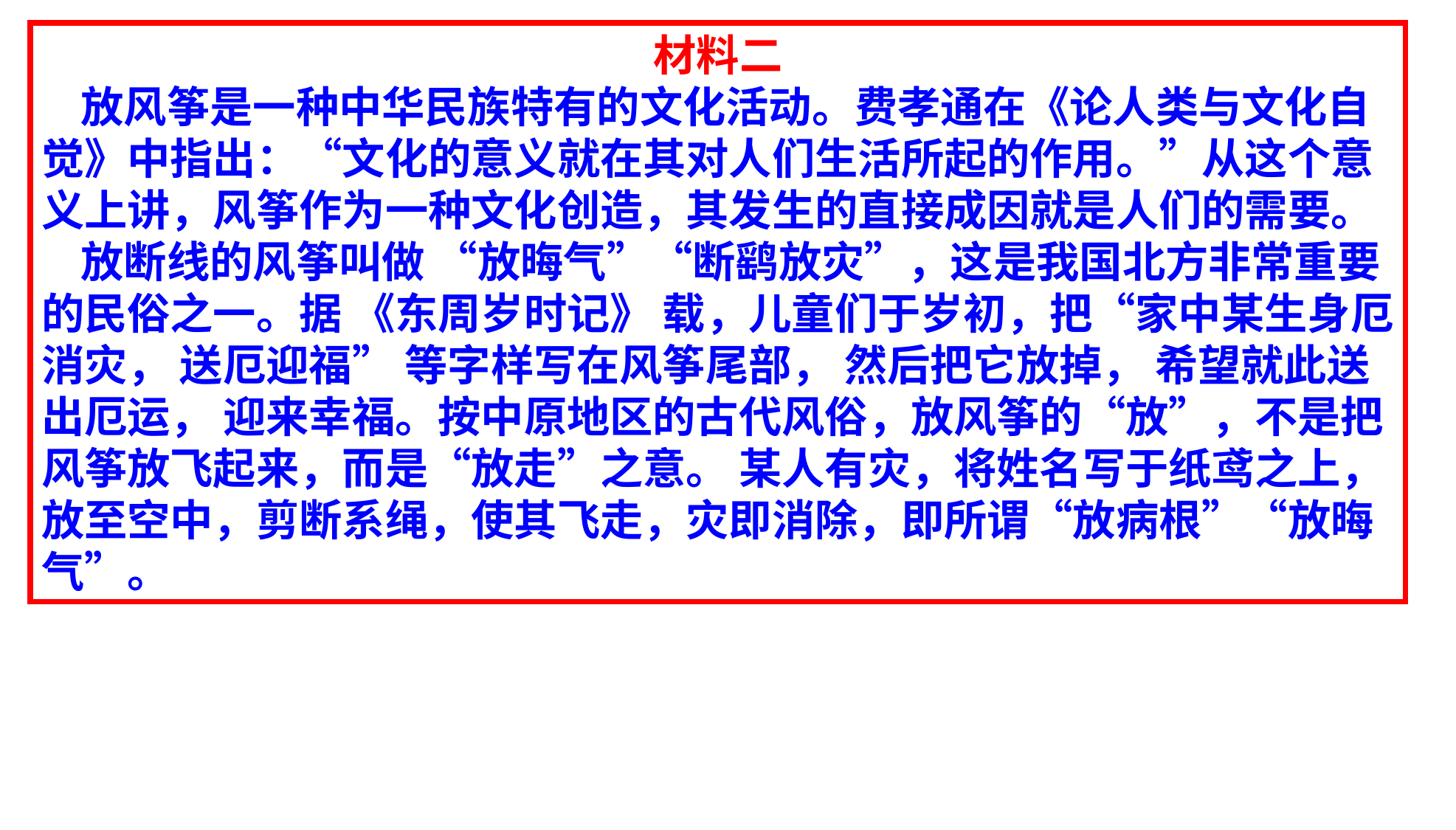

材料二
   放风筝是一种中华民族特有的文化活动。费孝通在《论人类与文化自觉》中指出：“文化的意义就在其对人们生活所起的作用。”从这个意义上讲，风筝作为一种文化创造，其发生的直接成因就是人们的需要。
   放断线的风筝叫做 “放晦气”“断鹞放灾”，这是我国北方非常重要的民俗之一。据 《东周岁时记》 载，儿童们于岁初，把“家中某生身厄消灾， 送厄迎福” 等字样写在风筝尾部， 然后把它放掉， 希望就此送出厄运， 迎来幸福。按中原地区的古代风俗，放风筝的“放”，不是把风筝放飞起来，而是“放走”之意。 某人有灾，将姓名写于纸鸢之上，放至空中，剪断系绳，使其飞走，灾即消除，即所谓“放病根”“放晦气”。